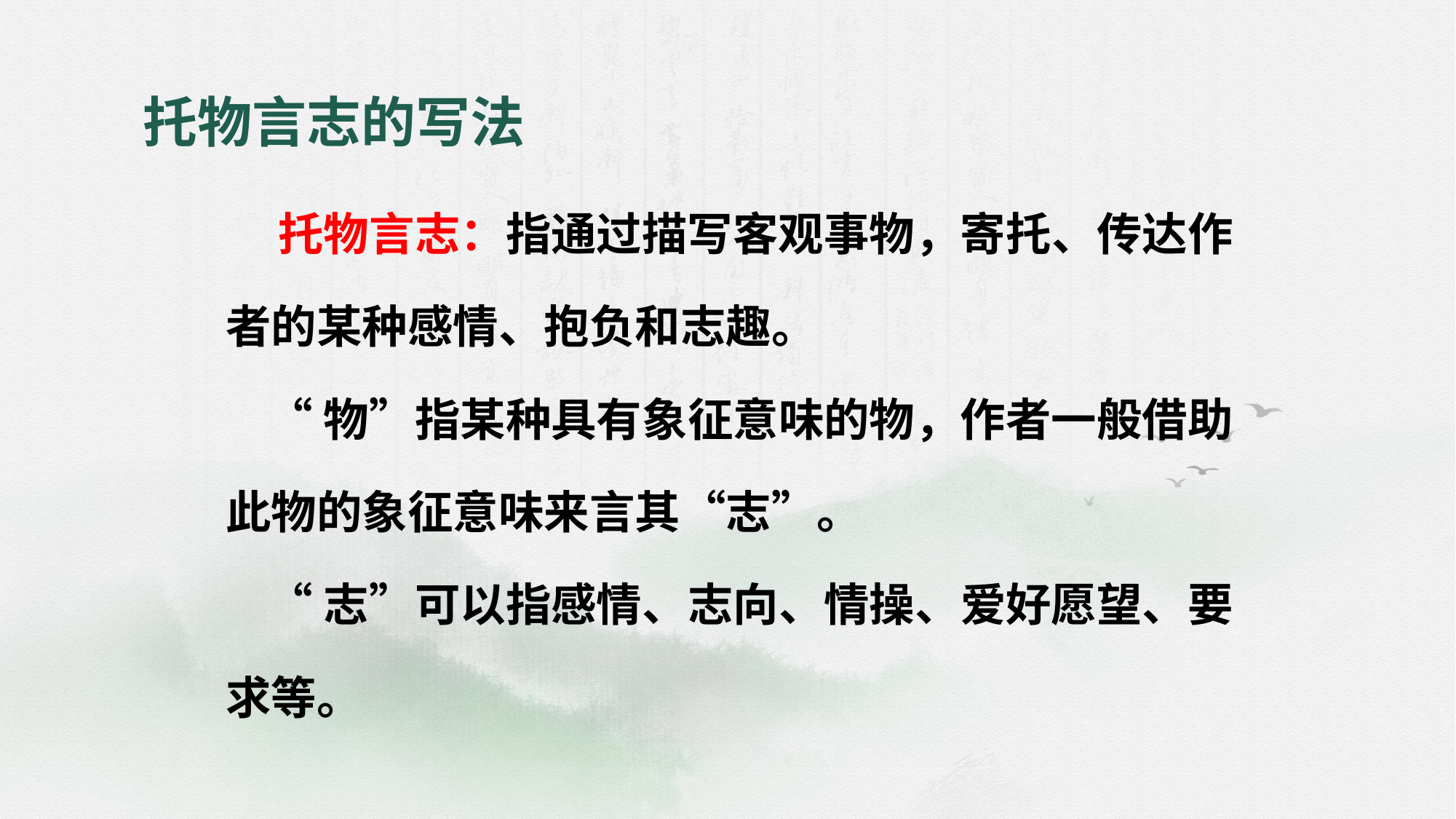

# 托物言志的写法
    托物言志：指通过描写客观事物，寄托、传达作者的某种感情、抱负和志趣。
    “物”指某种具有象征意味的物，作者一般借助此物的象征意味来言其“志”。
    “志”可以指感情、志向、情操、爱好愿望、要求等。